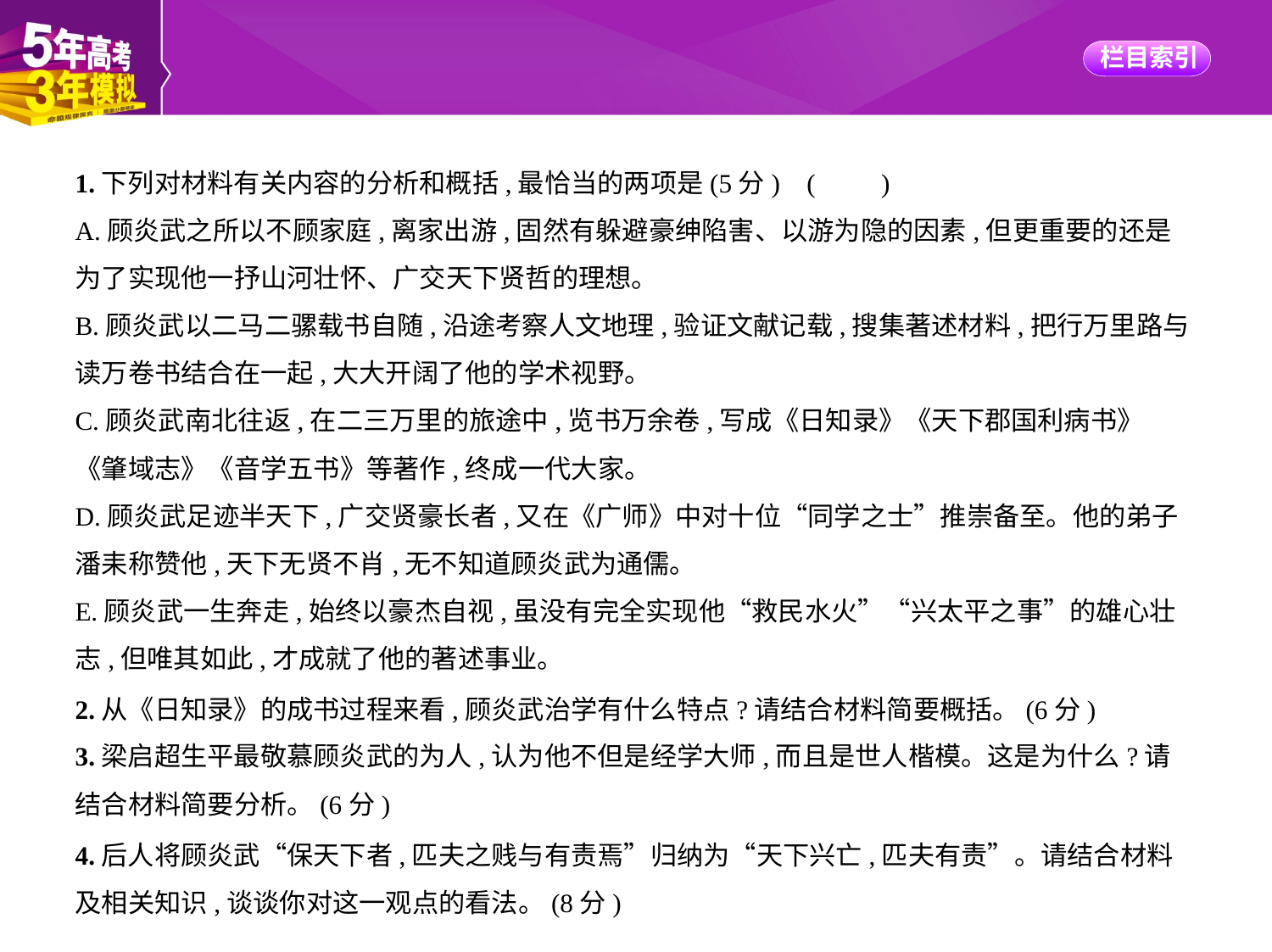

1.下列对材料有关内容的分析和概括,最恰当的两项是(5分) (　　)
A.顾炎武之所以不顾家庭,离家出游,固然有躲避豪绅陷害、以游为隐的因素,但更重要的还是
为了实现他一抒山河壮怀、广交天下贤哲的理想。
B.顾炎武以二马二骡载书自随,沿途考察人文地理,验证文献记载,搜集著述材料,把行万里路与
读万卷书结合在一起,大大开阔了他的学术视野。
C.顾炎武南北往返,在二三万里的旅途中,览书万余卷,写成《日知录》《天下郡国利病书》
《肇域志》《音学五书》等著作,终成一代大家。
D.顾炎武足迹半天下,广交贤豪长者,又在《广师》中对十位“同学之士”推崇备至。他的弟子
潘耒称赞他,天下无贤不肖,无不知道顾炎武为通儒。
E.顾炎武一生奔走,始终以豪杰自视,虽没有完全实现他“救民水火”“兴太平之事”的雄心壮
志,但唯其如此,才成就了他的著述事业。
2.从《日知录》的成书过程来看,顾炎武治学有什么特点?请结合材料简要概括。(6分)
3.梁启超生平最敬慕顾炎武的为人,认为他不但是经学大师,而且是世人楷模。这是为什么?请
结合材料简要分析。(6分)
4.后人将顾炎武“保天下者,匹夫之贱与有责焉”归纳为“天下兴亡,匹夫有责”。请结合材料
及相关知识,谈谈你对这一观点的看法。(8分)